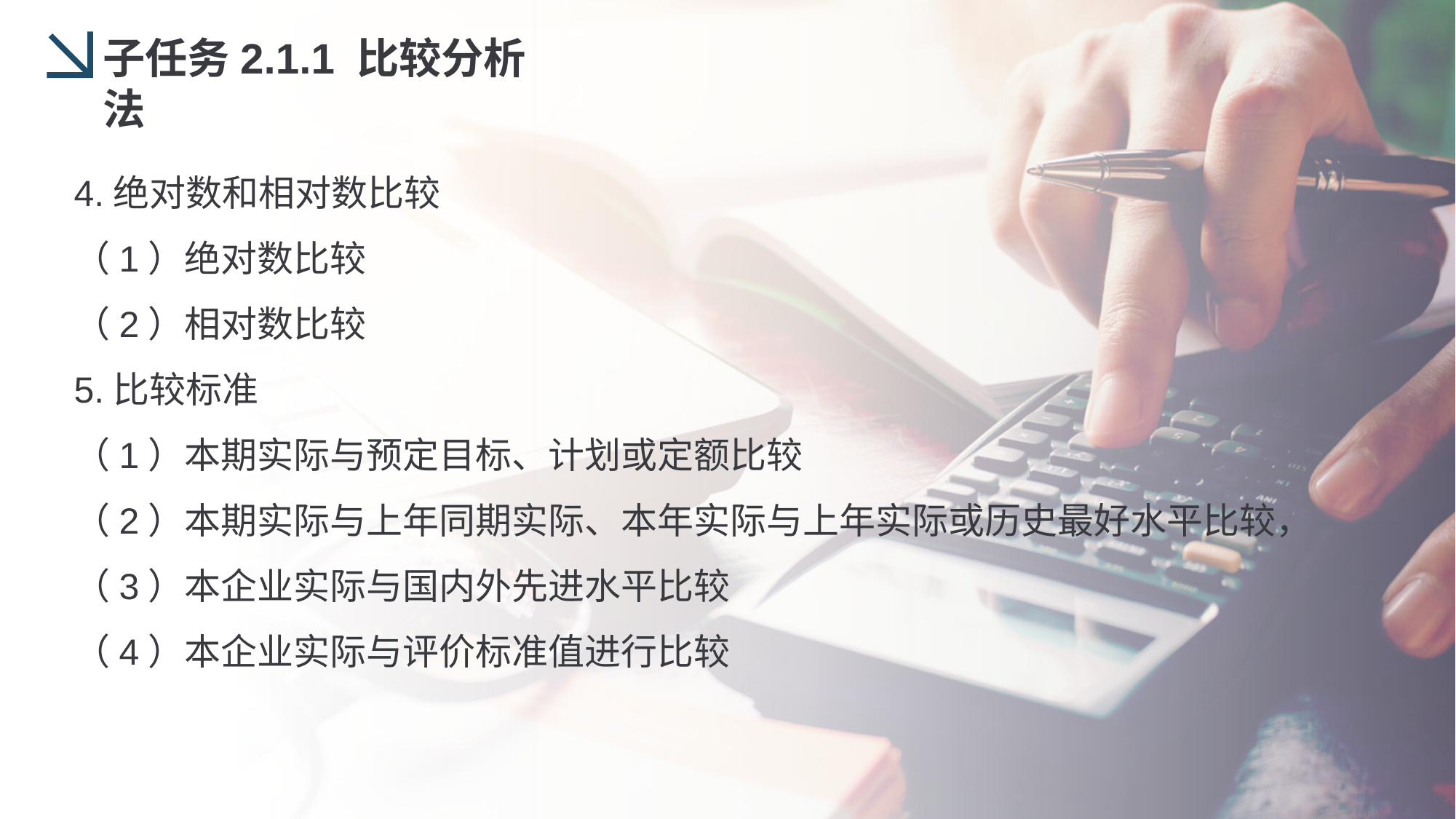

子任务2.1.1 比较分析法

4.绝对数和相对数比较
（1）绝对数比较
（2）相对数比较
5.比较标准
（1）本期实际与预定目标、计划或定额比较
（2）本期实际与上年同期实际、本年实际与上年实际或历史最好水平比较，
（3）本企业实际与国内外先进水平比较
（4）本企业实际与评价标准值进行比较